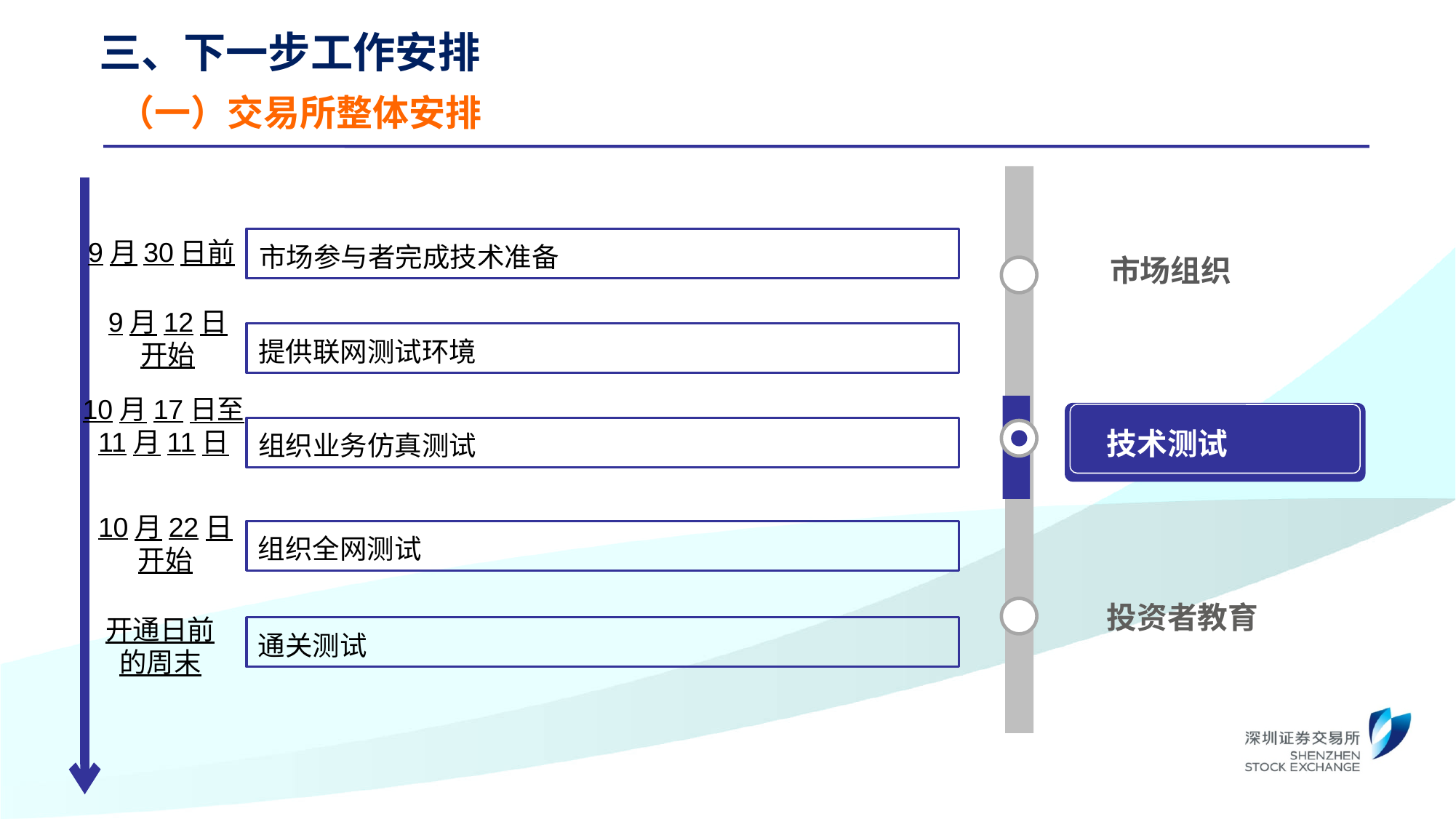

三、下一步工作安排
（一）交易所整体安排

9月30日前
市场参与者完成技术准备
市场组织

9月12日
开始

提供联网测试环境
10月17日至
11月11日

技术测试

组织业务仿真测试

10月22日开始

组织全网测试
投资者教育

开通日前
的周末

通关测试